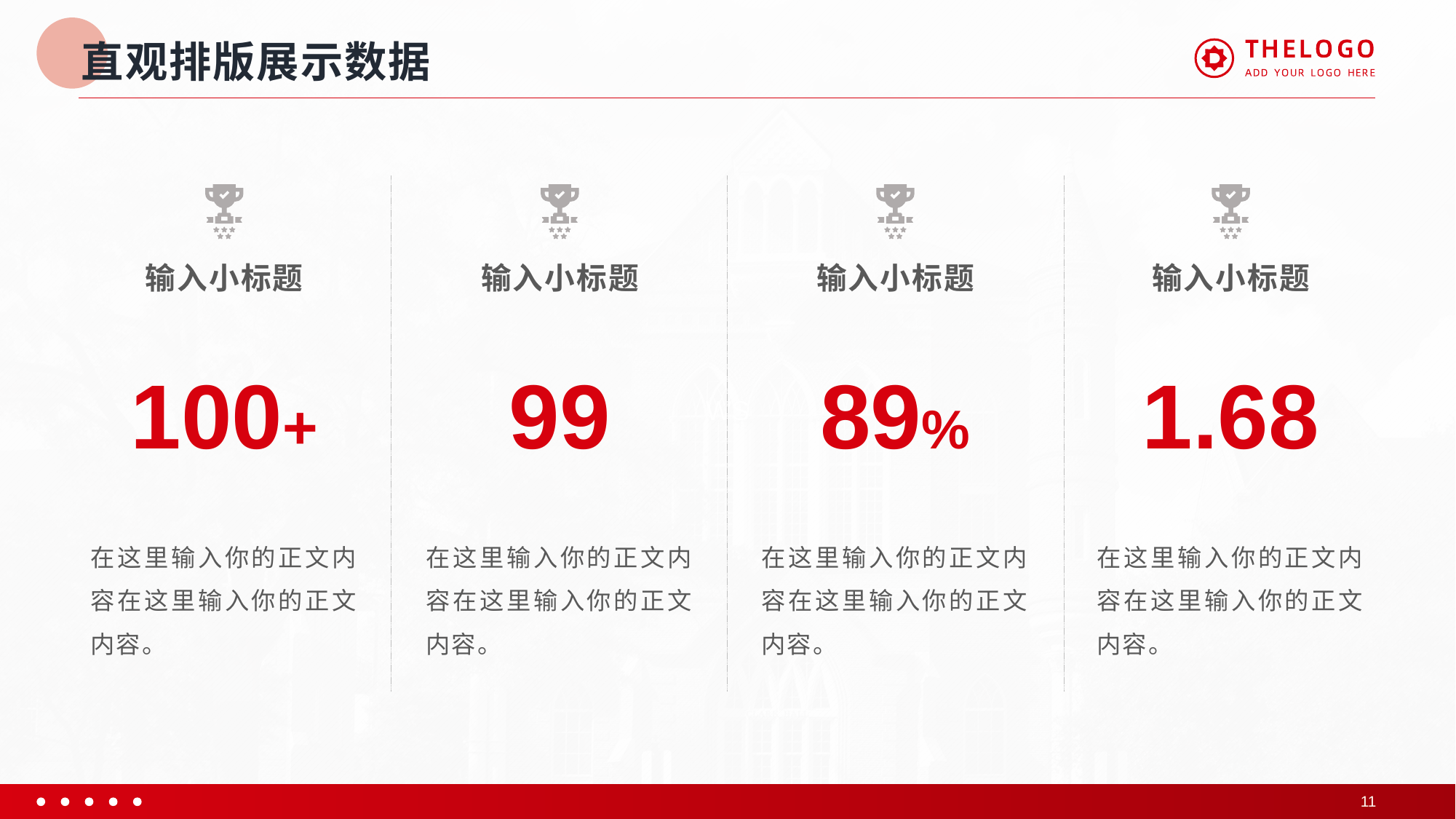

# 直观排版展示数据

输入小标题
100+
在这里输入你的正文内容在这里输入你的正文内容。

输入小标题
99
在这里输入你的正文内容在这里输入你的正文内容。

输入小标题
89%
在这里输入你的正文内容在这里输入你的正文内容。

输入小标题
1.68
在这里输入你的正文内容在这里输入你的正文内容。
11